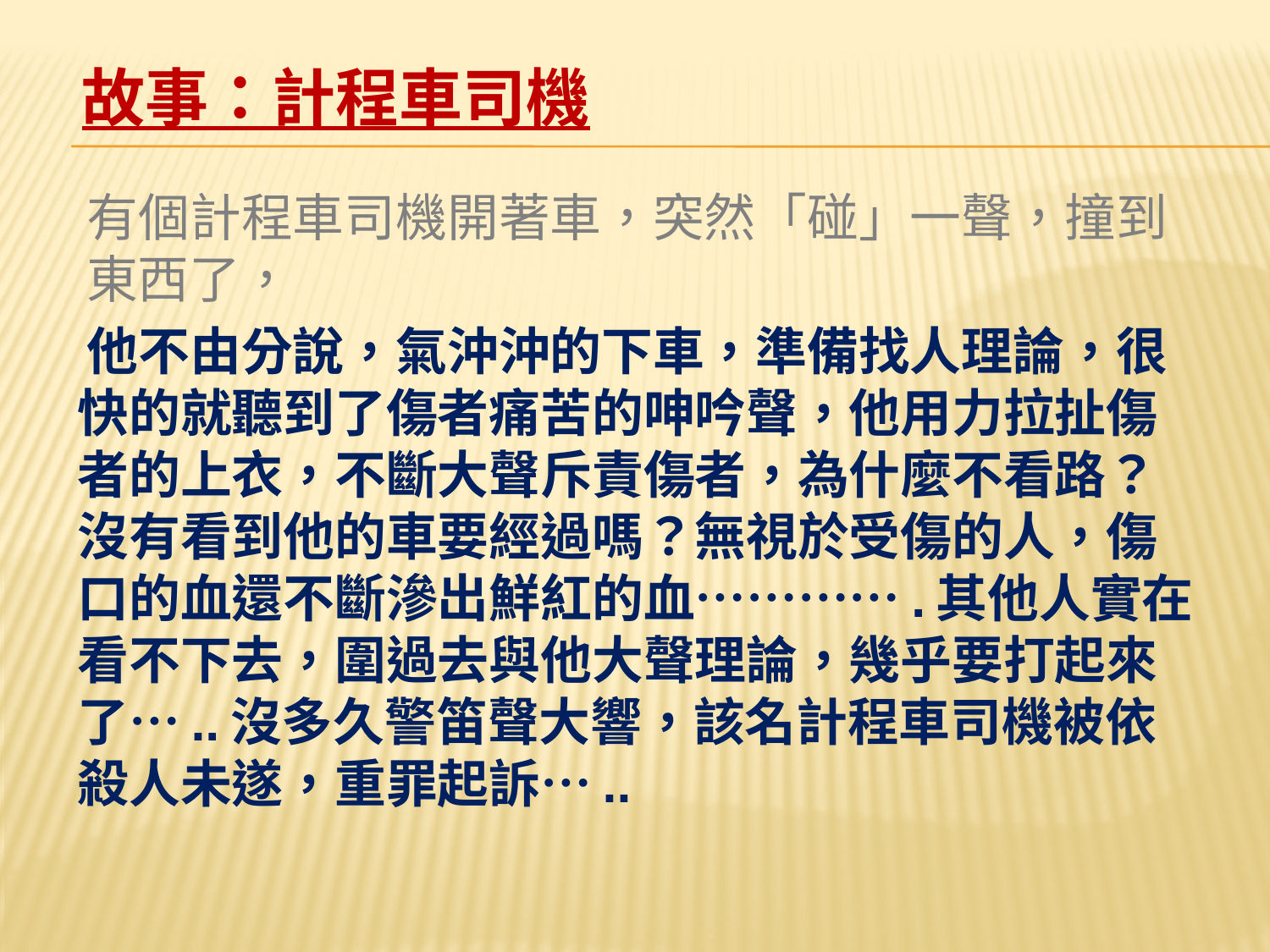

# 故事：計程車司機
   有個計程車司機開著車，突然「碰」一聲，撞到東西了，
   他不由分說，氣沖沖的下車，準備找人理論，很快的就聽到了傷者痛苦的呻吟聲，他用力拉扯傷者的上衣，不斷大聲斥責傷者，為什麼不看路？沒有看到他的車要經過嗎？無視於受傷的人，傷口的血還不斷滲出鮮紅的血………….其他人實在看不下去，圍過去與他大聲理論，幾乎要打起來了…..沒多久警笛聲大響，該名計程車司機被依殺人未遂，重罪起訴…..